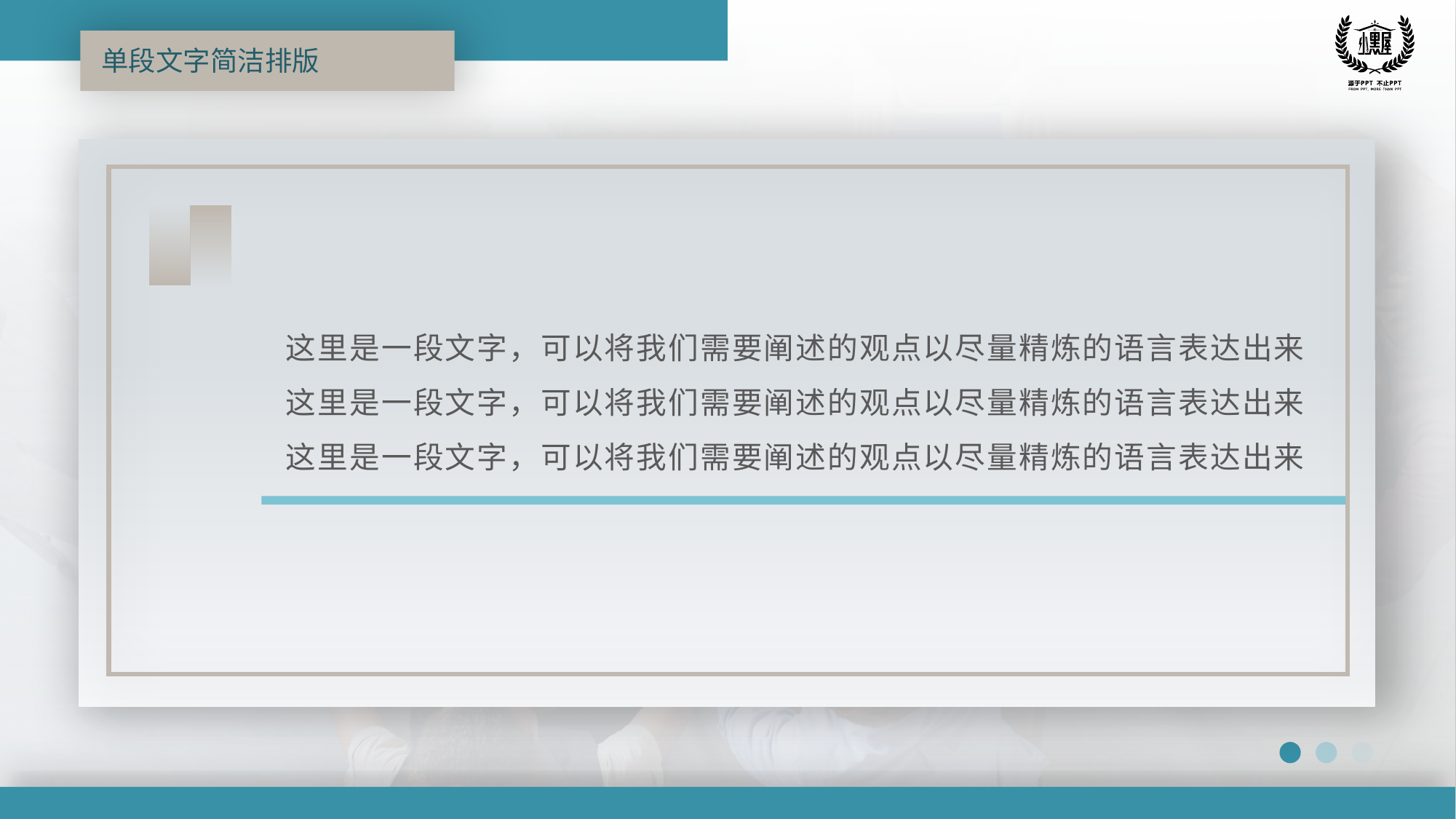

单段文字简洁排版

这里是一段文字，可以将我们需要阐述的观点以尽量精炼的语言表达出来
这里是一段文字，可以将我们需要阐述的观点以尽量精炼的语言表达出来
这里是一段文字，可以将我们需要阐述的观点以尽量精炼的语言表达出来